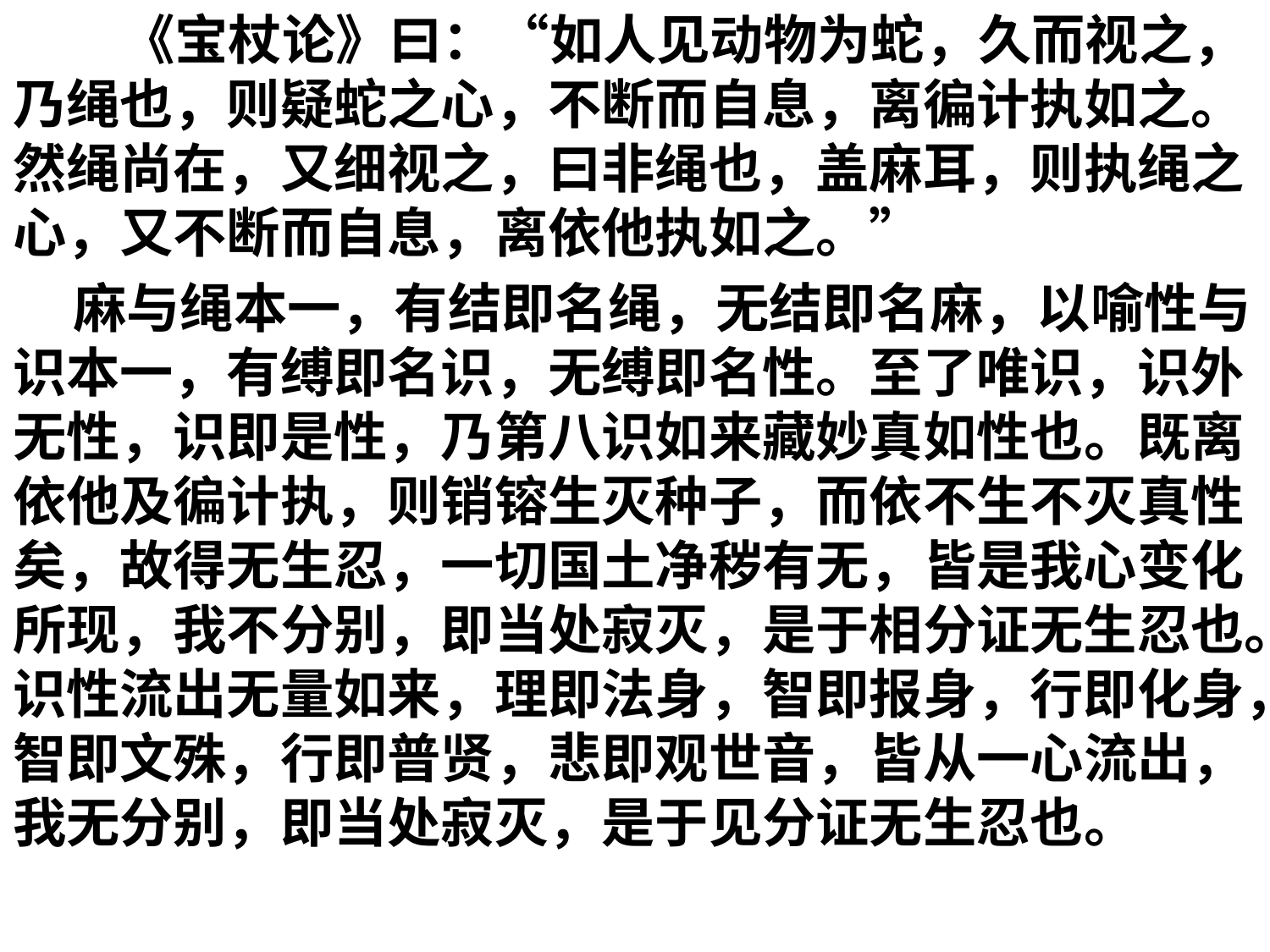

《宝杖论》曰：“如人见动物为蛇，久而视之，乃绳也，则疑蛇之心，不断而自息，离徧计执如之。然绳尚在，又细视之，曰非绳也，盖麻耳，则执绳之心，又不断而自息，离依他执如之。”
    麻与绳本一，有结即名绳，无结即名麻，以喻性与识本一，有缚即名识，无缚即名性。至了唯识，识外无性，识即是性，乃第八识如来藏妙真如性也。既离依他及徧计执，则销镕生灭种子，而依不生不灭真性矣，故得无生忍，一切国土净秽有无，皆是我心变化所现，我不分别，即当处寂灭，是于相分证无生忍也。识性流出无量如来，理即法身，智即报身，行即化身，智即文殊，行即普贤，悲即观世音，皆从一心流出，我无分别，即当处寂灭，是于见分证无生忍也。